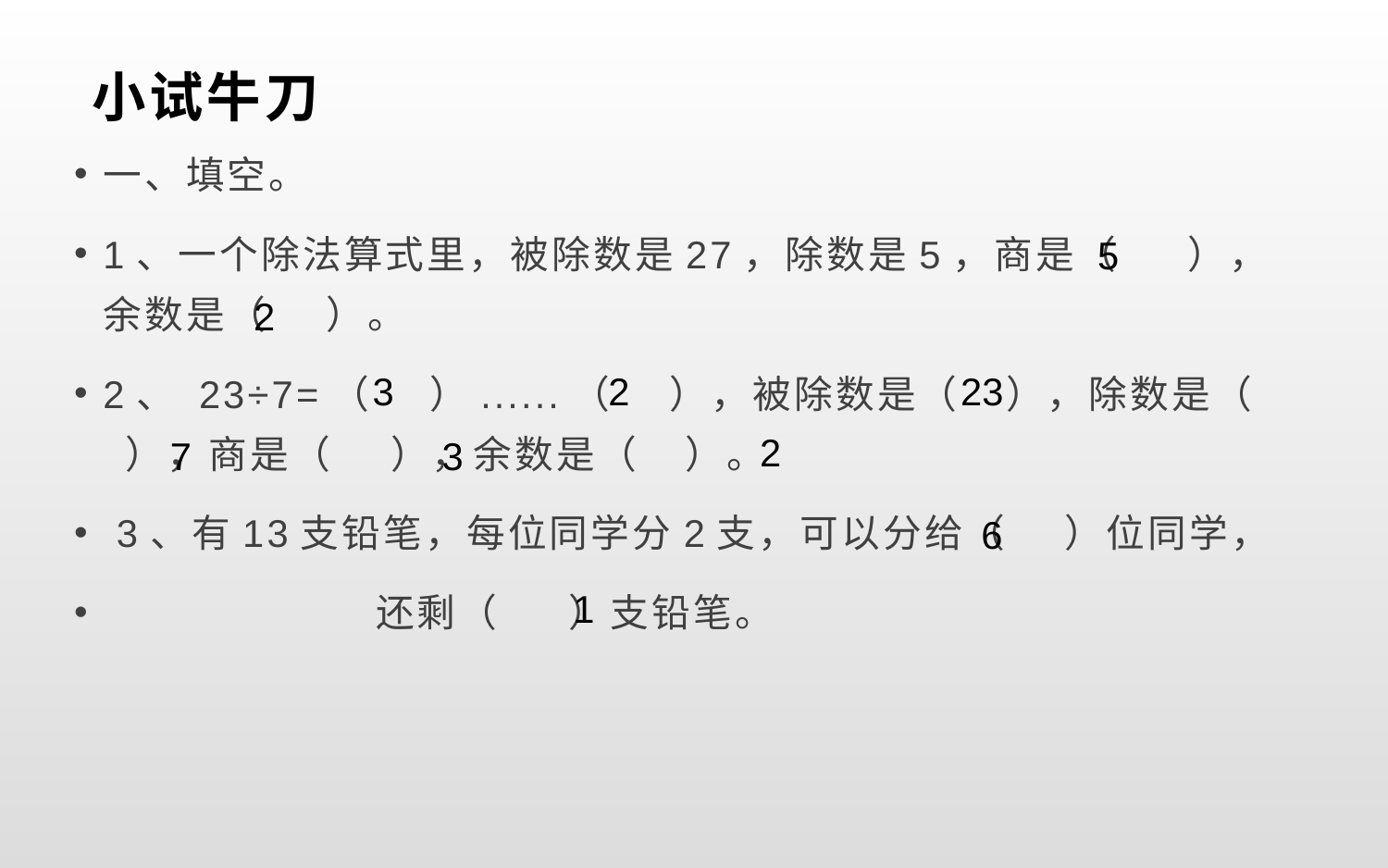

# 小试牛刀
一、填空。
1、一个除法算式里，被除数是27，除数是5，商是（      ），余数是（     ）。
2、 23÷7=（     ）......（     ），被除数是（    ），除数是（     ），商是（     ），余数是（    ）。
 3、有13支铅笔，每位同学分2支，可以分给（     ）位同学，
                       还剩（      ）支铅笔。

5
2
3
2
23
2
7
3
6
1